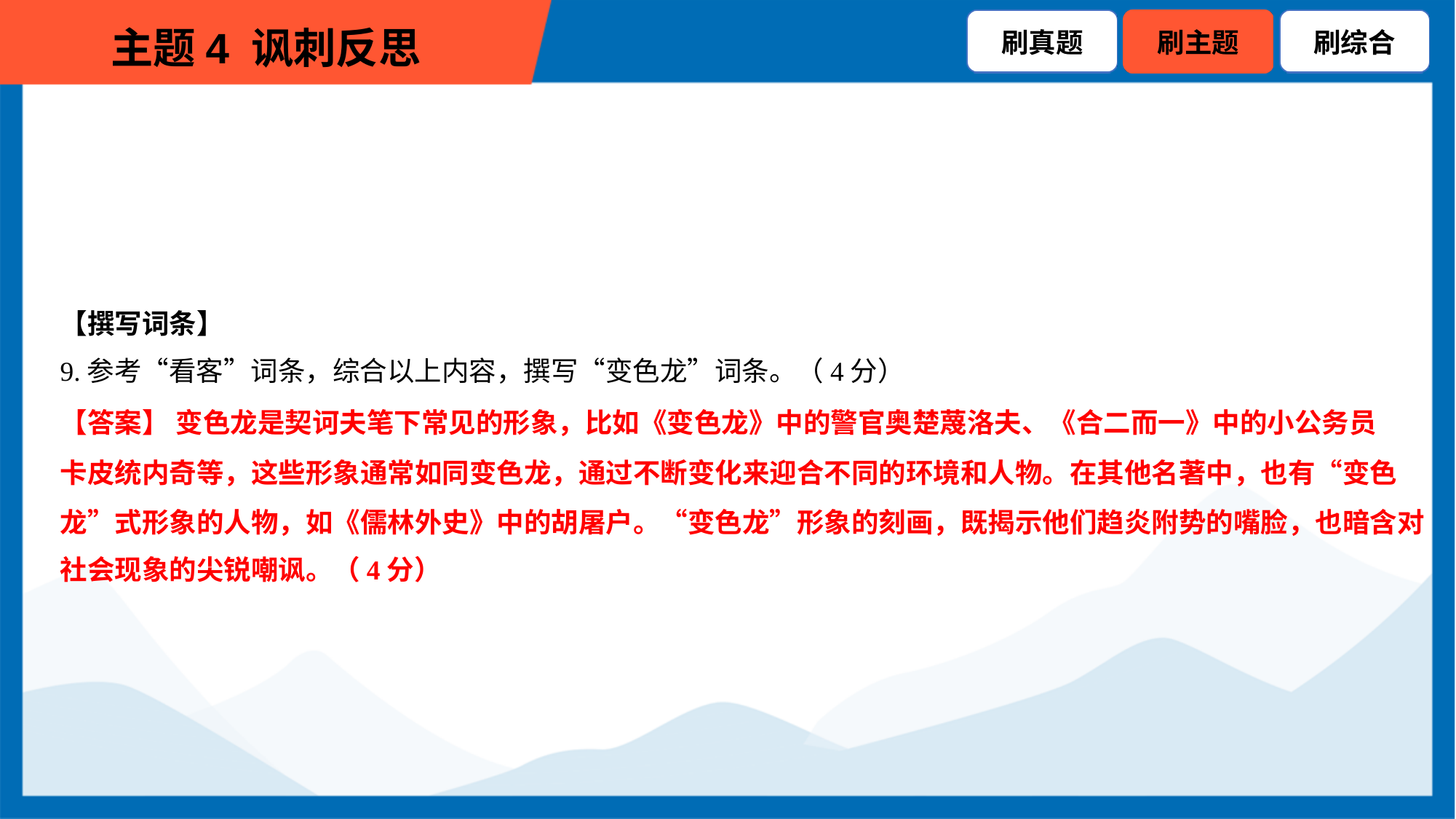

【撰写词条】
9.参考“看客”词条，综合以上内容，撰写“变色龙”词条。（4分）
【答案】 变色龙是契诃夫笔下常见的形象，比如《变色龙》中的警官奥楚蔑洛夫、《合二而一》中的小公务员
卡皮统内奇等，这些形象通常如同变色龙，通过不断变化来迎合不同的环境和人物。在其他名著中，也有“变色
龙”式形象的人物，如《儒林外史》中的胡屠户。“变色龙”形象的刻画，既揭示他们趋炎附势的嘴脸，也暗含对
社会现象的尖锐嘲讽。（4分）